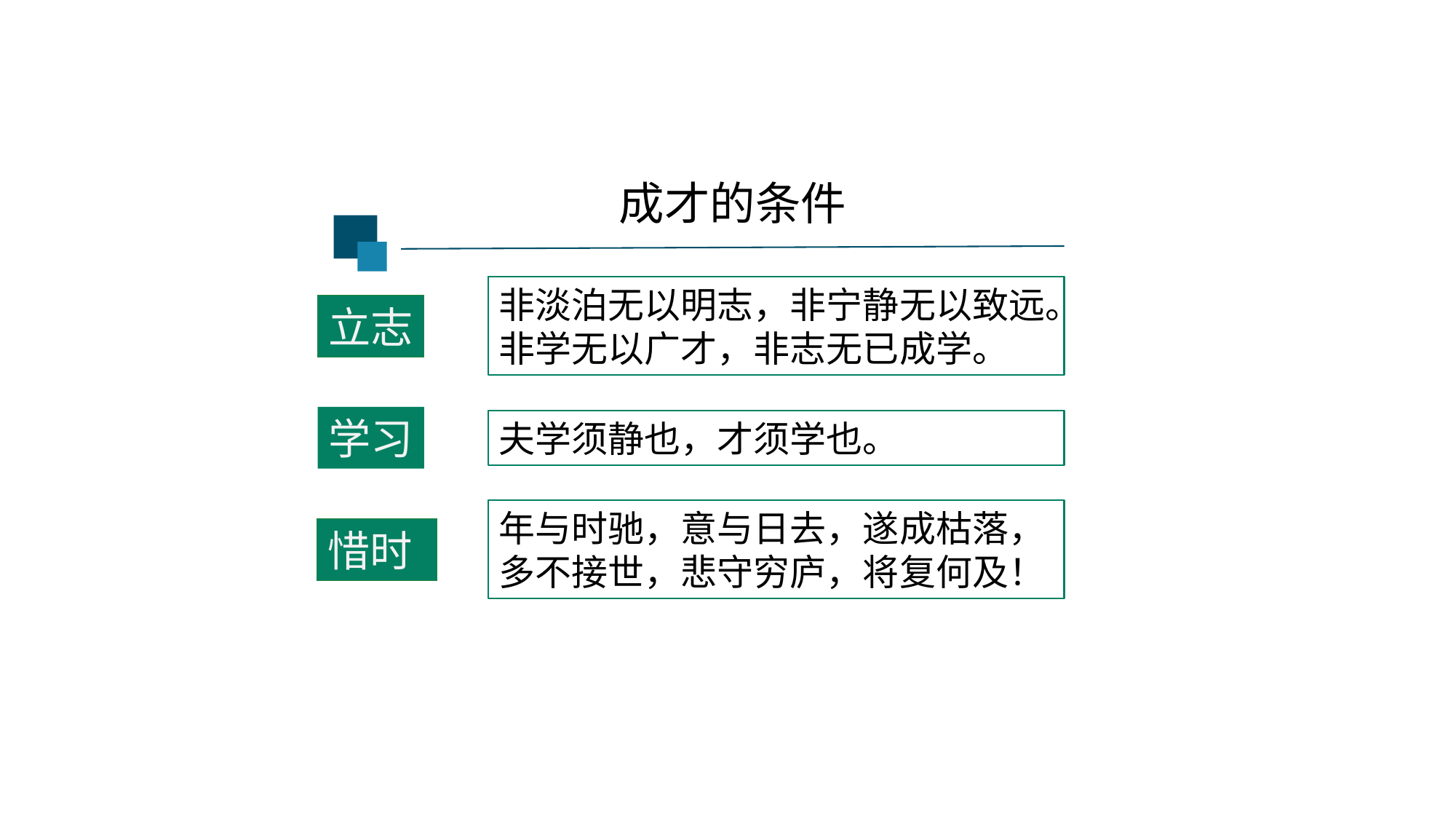

成才的条件

非淡泊无以明志，非宁静无以致远。
非学无以广才，非志无已成学。
立志
学习
夫学须静也，才须学也。
年与时驰，意与日去，遂成枯落，
多不接世，悲守穷庐，将复何及！
惜时